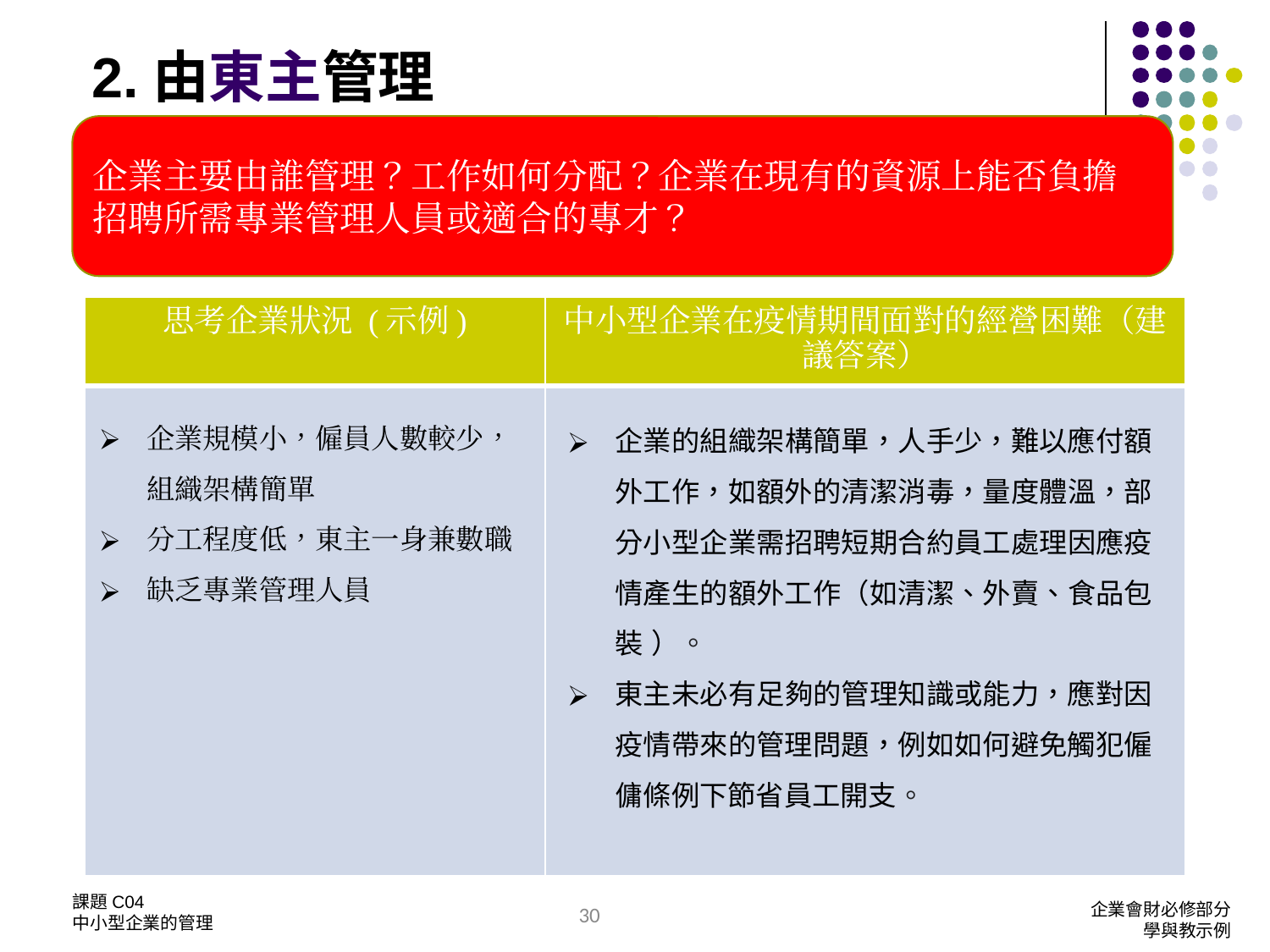

# 2.由東主管理
企業主要由誰管理？工作如何分配？企業在現有的資源上能否負擔招聘所需專業管理人員或適合的專才？
| 思考企業狀況 (示例) | 中小型企業在疫情期間面對的經營困難（建議答案） |
| --- | --- |
|  |  |
企業規模小，僱員人數較少，組織架構簡單
分工程度低，東主一身兼數職
缺乏專業管理人員
企業的組織架構簡單，人手少，難以應付額外工作，如額外的清潔消毒，量度體溫，部分小型企業需招聘短期合約員工處理因應疫情產生的額外工作（如清潔、外賣、食品包裝 ）。
東主未必有足夠的管理知識或能力，應對因疫情帶來的管理問題，例如如何避免觸犯僱傭條例下節省員工開支。

課題C04
中小型企業的管理

企業會財必修部分
學與教示例
30